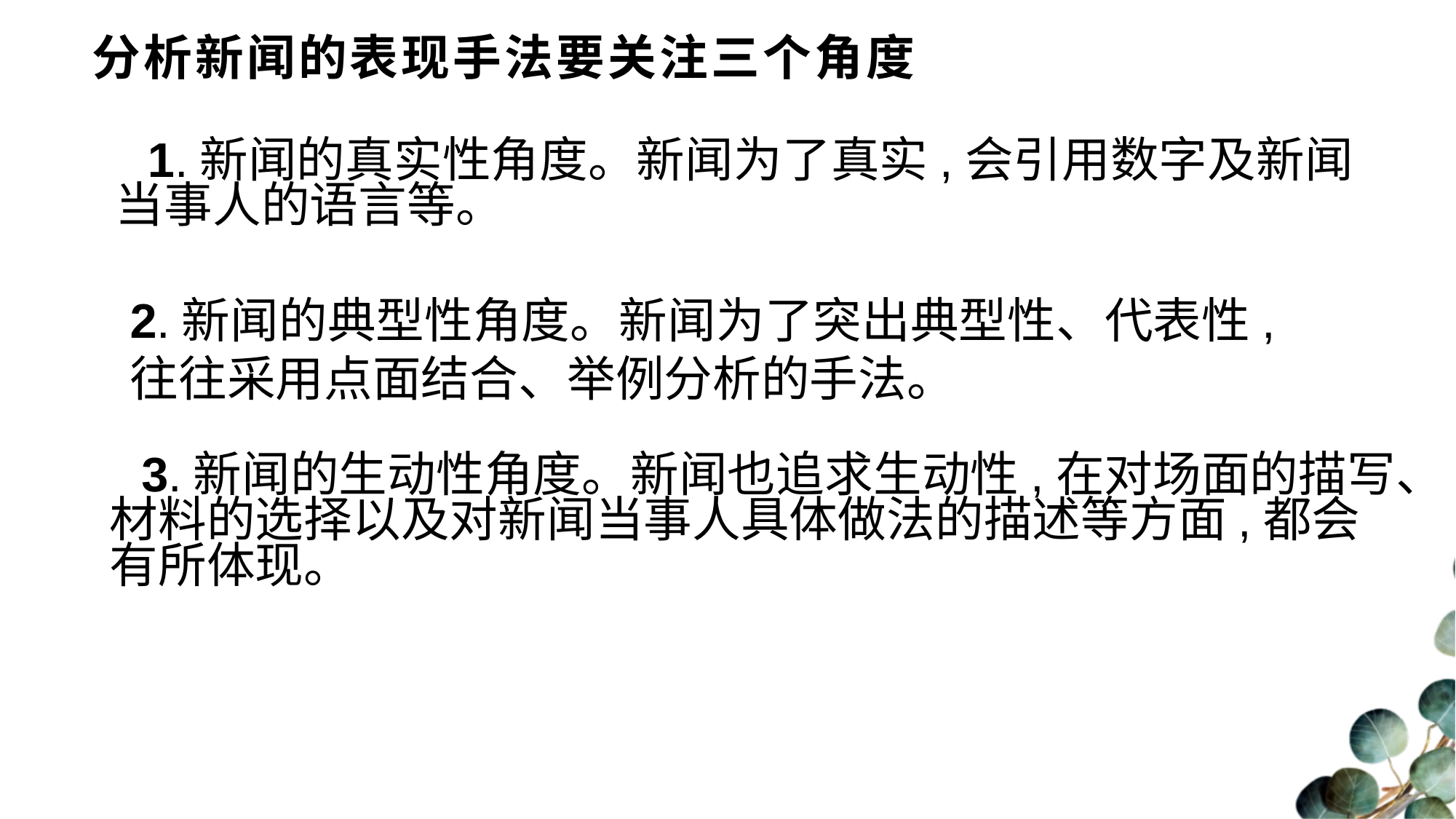

# 分析新闻的表现手法要关注三个角度
1.新闻的真实性角度。新闻为了真实,会引用数字及新闻当事人的语言等。

2.新闻的典型性角度。新闻为了突出典型性、代表性,
往往采用点面结合、举例分析的手法。
3.新闻的生动性角度。新闻也追求生动性,在对场面的描写、材料的选择以及对新闻当事人具体做法的描述等方面,都会有所体现。